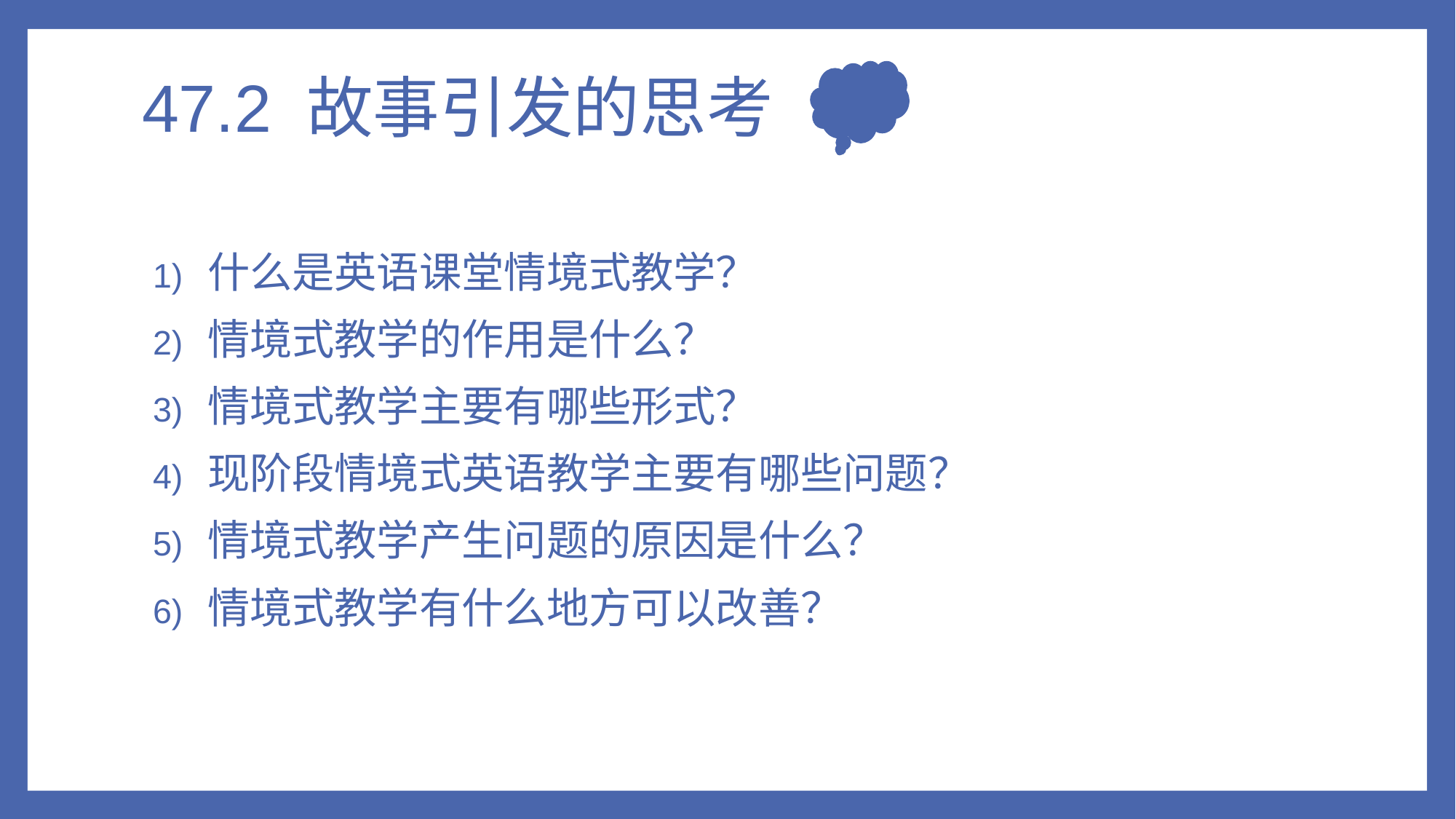

# 47.2 故事引发的思考

什么是英语课堂情境式教学？
情境式教学的作用是什么？
情境式教学主要有哪些形式？
现阶段情境式英语教学主要有哪些问题？
情境式教学产生问题的原因是什么？
情境式教学有什么地方可以改善？